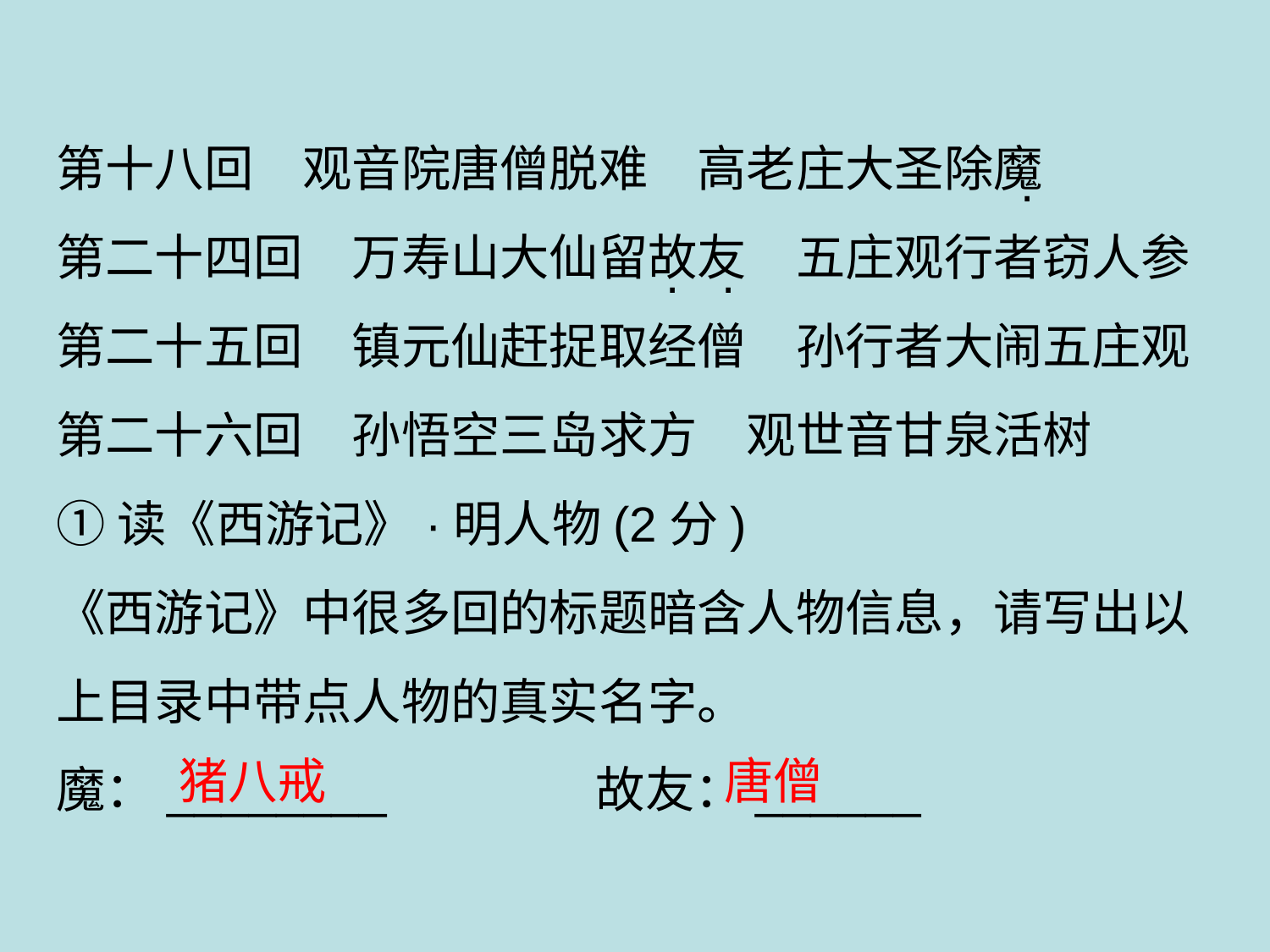

第十八回　观音院唐僧脱难　高老庄大圣除魔
第二十四回　万寿山大仙留故友　五庄观行者窃人参
第二十五回　镇元仙赶捉取经僧　孙行者大闹五庄观
第二十六回　孙悟空三岛求方　观世音甘泉活树
①读《西游记》·明人物(2分)
《西游记》中很多回的标题暗含人物信息，请写出以上目录中带点人物的真实名字。
魔：________　　　　故友：______
.
.
.
猪八戒
唐僧